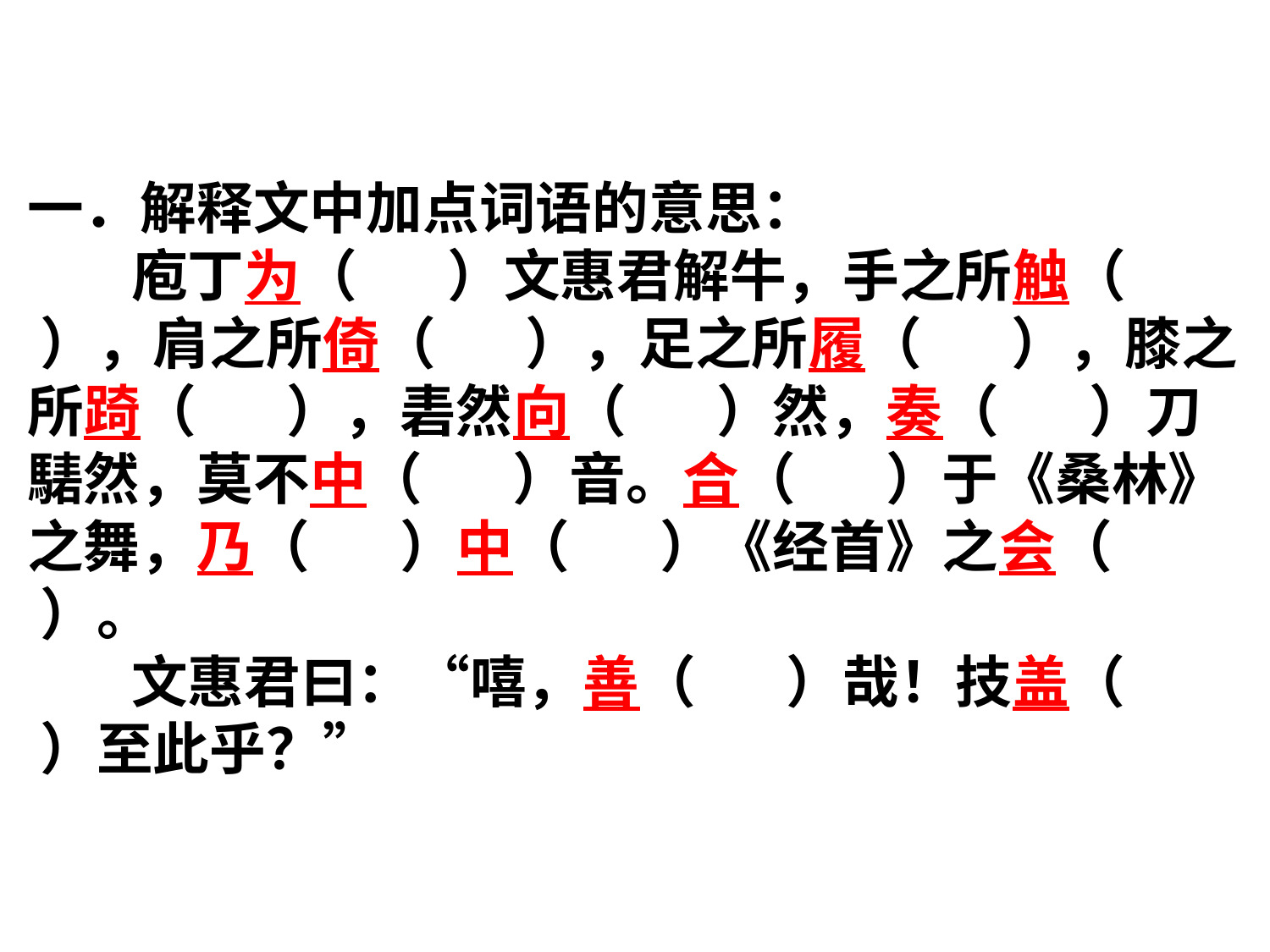

一．解释文中加点词语的意思：
       庖丁为（       ）文惠君解牛，手之所触（       ），肩之所倚（       ），足之所履（       ），膝之所踦（       ），砉然向（       ）然，奏（       ）刀騞然，莫不中（       ）音。合（       ）于《桑林》之舞，乃（       ）中（       ）《经首》之会（       ）。
       文惠君曰：“嘻，善（       ）哉！技盖（       ）至此乎？”